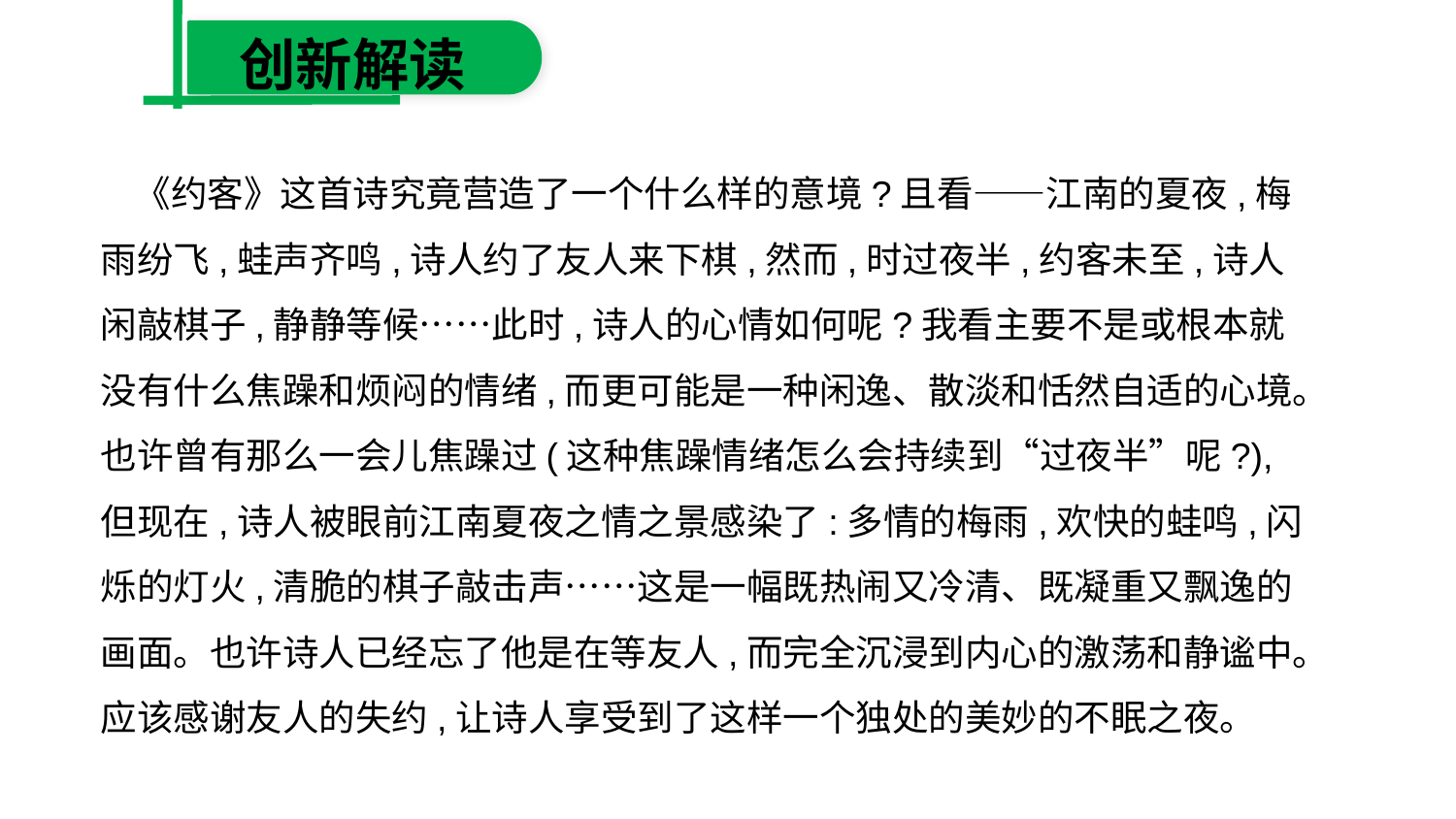

创新解读
　     《约客》这首诗究竟营造了一个什么样的意境?且看——江南的夏夜,梅雨纷飞,蛙声齐鸣,诗人约了友人来下棋,然而,时过夜半,约客未至,诗人闲敲棋子,静静等候……此时,诗人的心情如何呢?我看主要不是或根本就没有什么焦躁和烦闷的情绪,而更可能是一种闲逸、散淡和恬然自适的心境。也许曾有那么一会儿焦躁过(这种焦躁情绪怎么会持续到“过夜半”呢?),但现在,诗人被眼前江南夏夜之情之景感染了:多情的梅雨,欢快的蛙鸣,闪烁的灯火,清脆的棋子敲击声……这是一幅既热闹又冷清、既凝重又飘逸的画面。也许诗人已经忘了他是在等友人,而完全沉浸到内心的激荡和静谧中。应该感谢友人的失约,让诗人享受到了这样一个独处的美妙的不眠之夜。